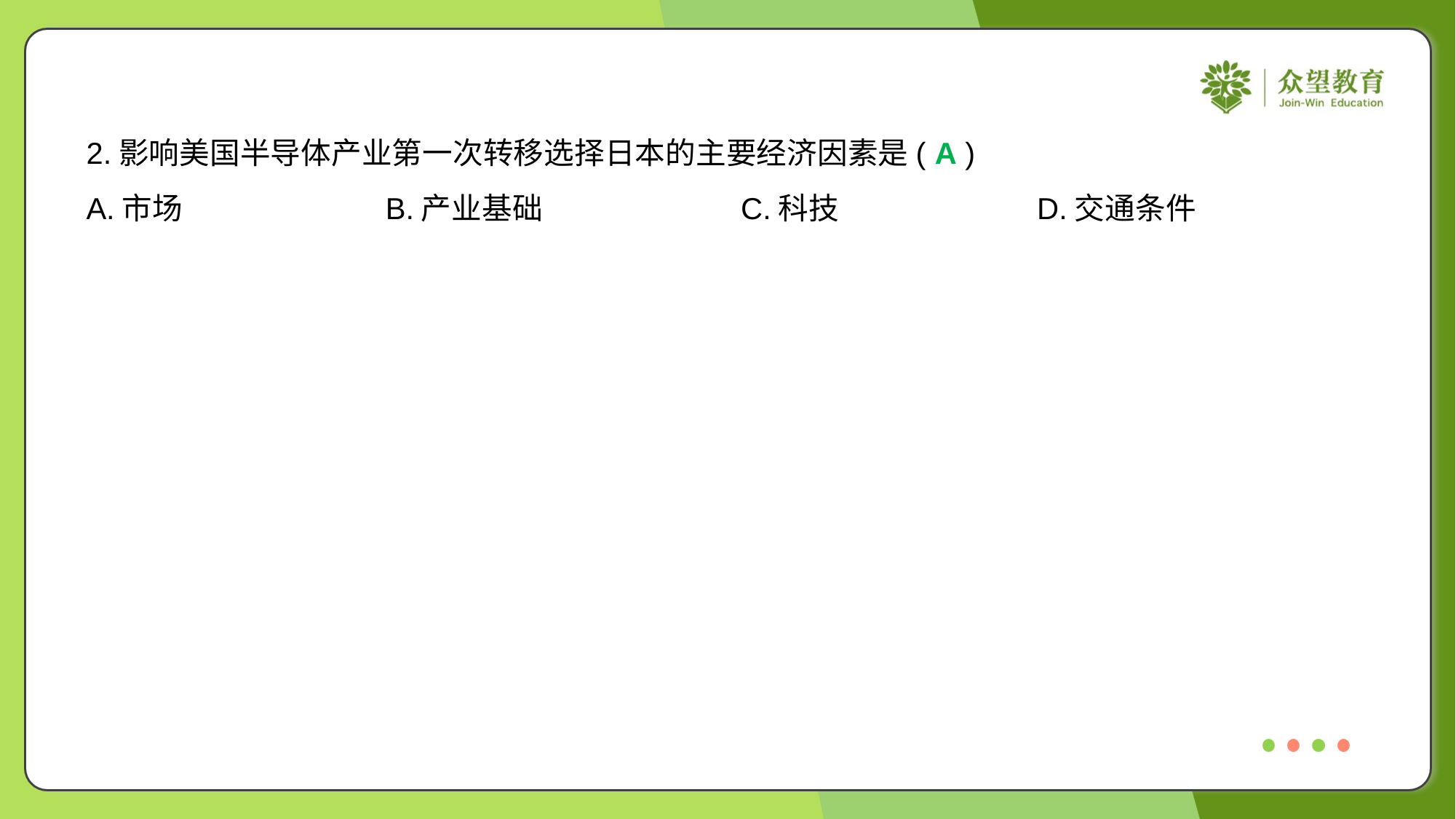

2.影响美国半导体产业第一次转移选择日本的主要经济因素是(     )
A
A.市场	B.产业基础	C.科技	D.交通条件